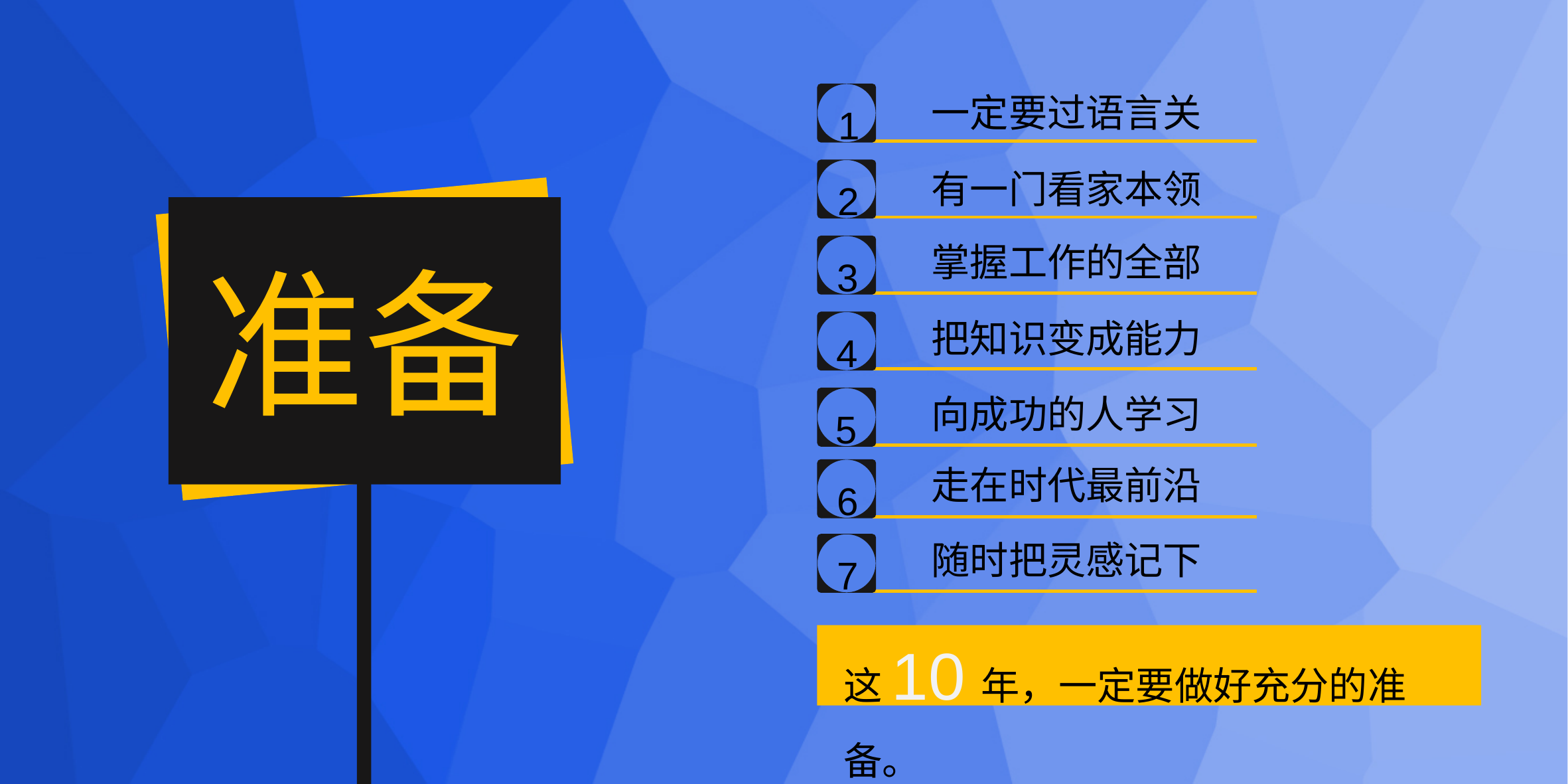

1

一定要过语言关
2
有一门看家本领

3
掌握工作的全部

准备
4
把知识变成能力

5
向成功的人学习

6
走在时代最前沿

7
随时把灵感记下

这10年，一定要做好充分的准备。